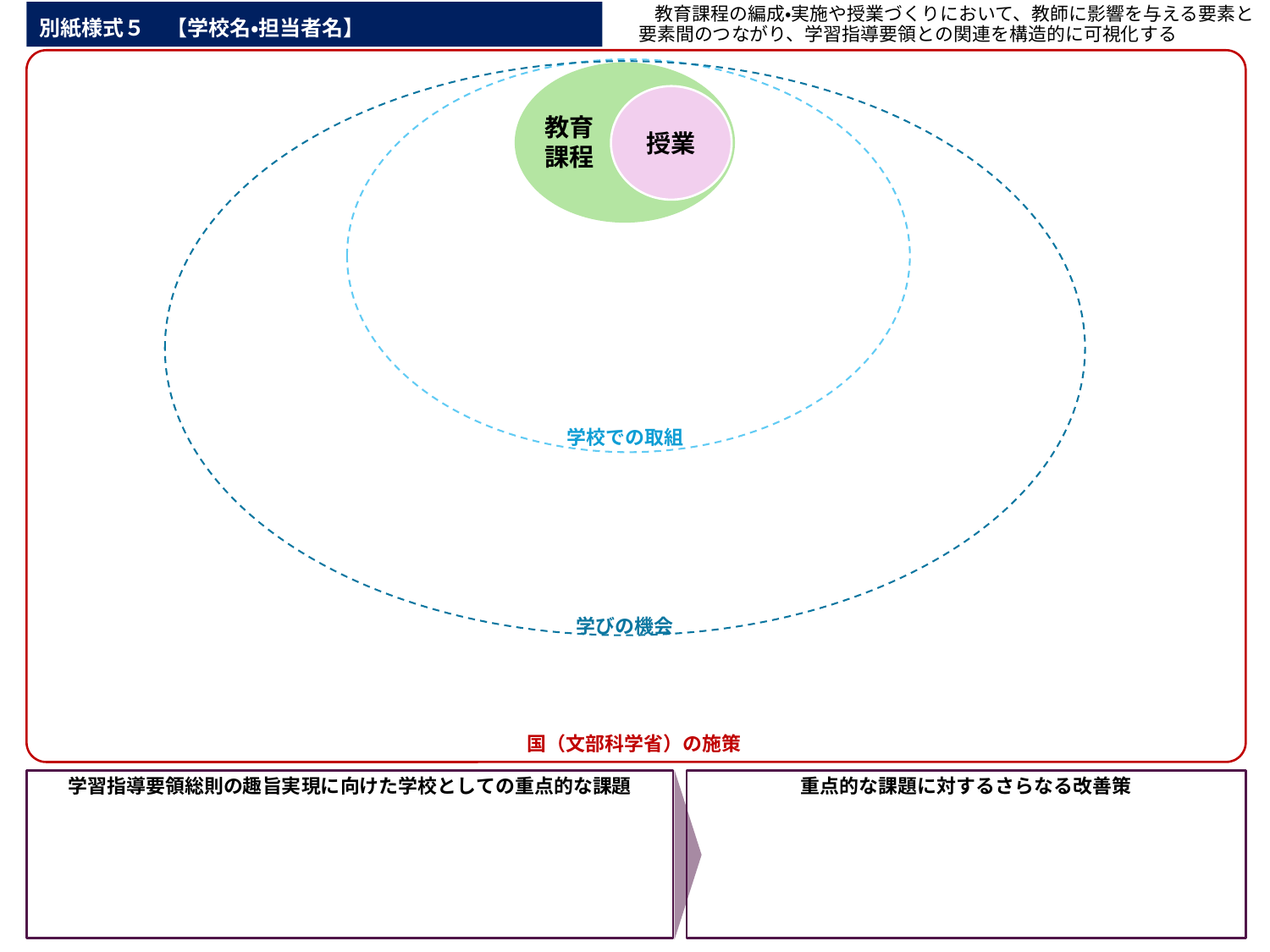

教育課程の編成・実施や授業づくりにおいて、教師に影響を与える要素と
要素間のつながり、学習指導要領との関連を構造的に可視化する
# 別紙様式５　【学校名・担当者名】

学校での取組

学びの機会

授業
教育
課程
国（文部科学省）の施策

学習指導要領総則の趣旨実現に向けた学校としての重点的な課題
重点的な課題に対するさらなる改善策